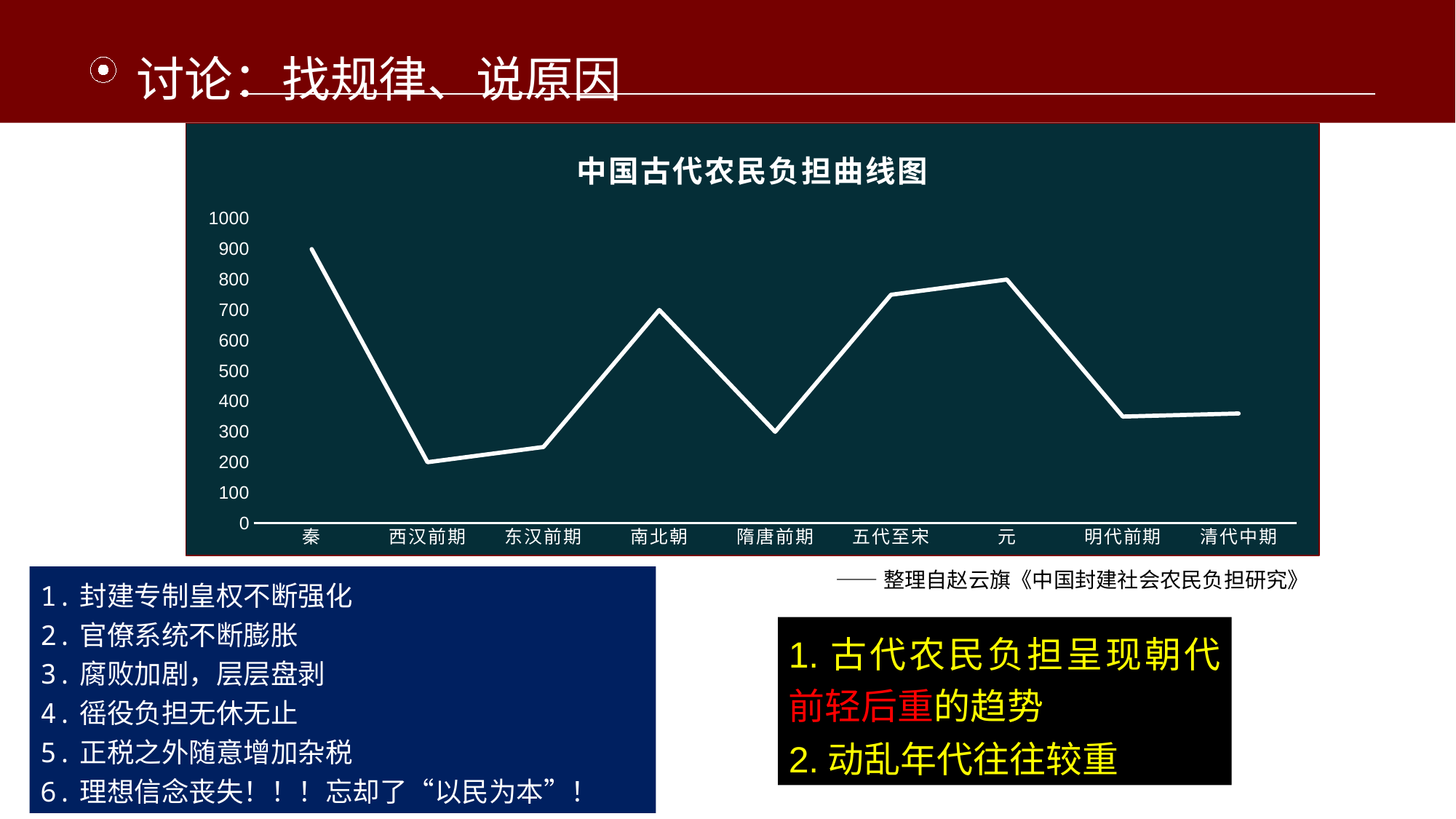

讨论：找规律、说原因

### Chart: 中国古代农民负担曲线图

| Category |  |
|---|---|
| 秦 | 900.0 |
| 西汉前期 | 200.0 |
| 东汉前期 | 250.0 |
| 南北朝 | 700.0 |
| 隋唐前期 | 300.0 |
| 五代至宋 | 750.0 |
| 元 | 800.0 |
| 明代前期 | 350.0 |
| 清代中期 | 360.0 |

——整理自赵云旗《中国封建社会农民负担研究》
1.封建专制皇权不断强化
2.官僚系统不断膨胀
3.腐败加剧，层层盘剥
4.徭役负担无休无止
5.正税之外随意增加杂税
6.理想信念丧失！！！忘却了“以民为本”！
1.古代农民负担呈现朝代前轻后重的趋势
2.动乱年代往往较重